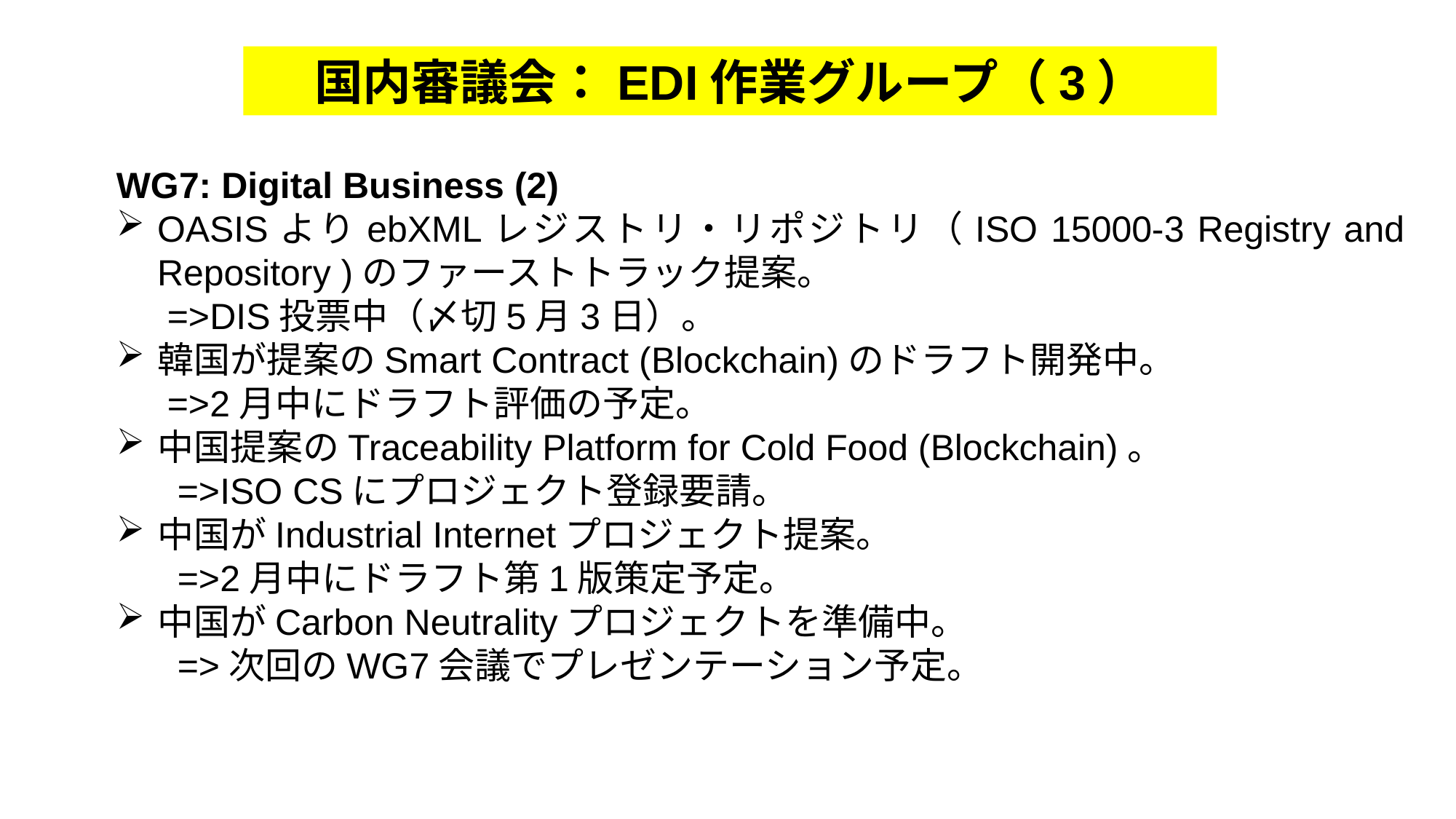

国内審議会：EDI作業グループ（3）
WG7: Digital Business (2)
OASISよりebXMLレジストリ・リポジトリ（ISO 15000-3 Registry and Repository )のファーストトラック提案。
     =>DIS投票中（〆切5月3日）。
韓国が提案のSmart Contract (Blockchain)のドラフト開発中。
     =>2月中にドラフト評価の予定。
中国提案のTraceability Platform for Cold Food (Blockchain)。
      =>ISO CSにプロジェクト登録要請。
中国がIndustrial Internetプロジェクト提案。
      =>2月中にドラフト第1版策定予定。
中国がCarbon Neutralityプロジェクトを準備中。
      =>次回のWG7会議でプレゼンテーション予定。